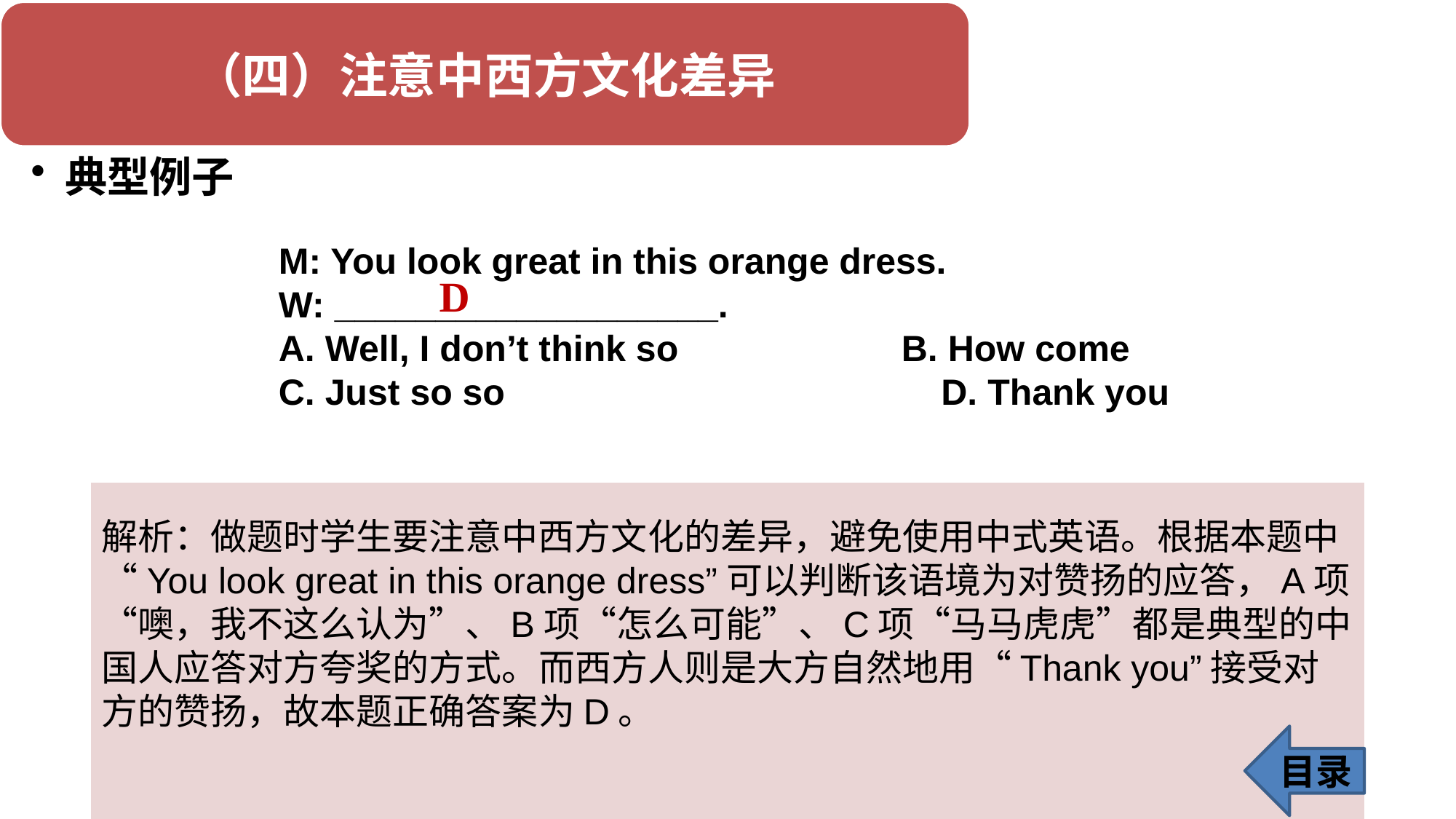

（四）注意中西方文化差异
典型例子
M: You look great in this orange dress.
W: ___________________.
A. Well, I don’t think so                      B. How come
C. Just so so                                           D. Thank you
D

解析：做题时学生要注意中西方文化的差异，避免使用中式英语。根据本题中“You look great in this orange dress”可以判断该语境为对赞扬的应答，A项“噢，我不这么认为”、B项“怎么可能”、C项“马马虎虎”都是典型的中国人应答对方夸奖的方式。而西方人则是大方自然地用“Thank you”接受对方的赞扬，故本题正确答案为D。
目录
13